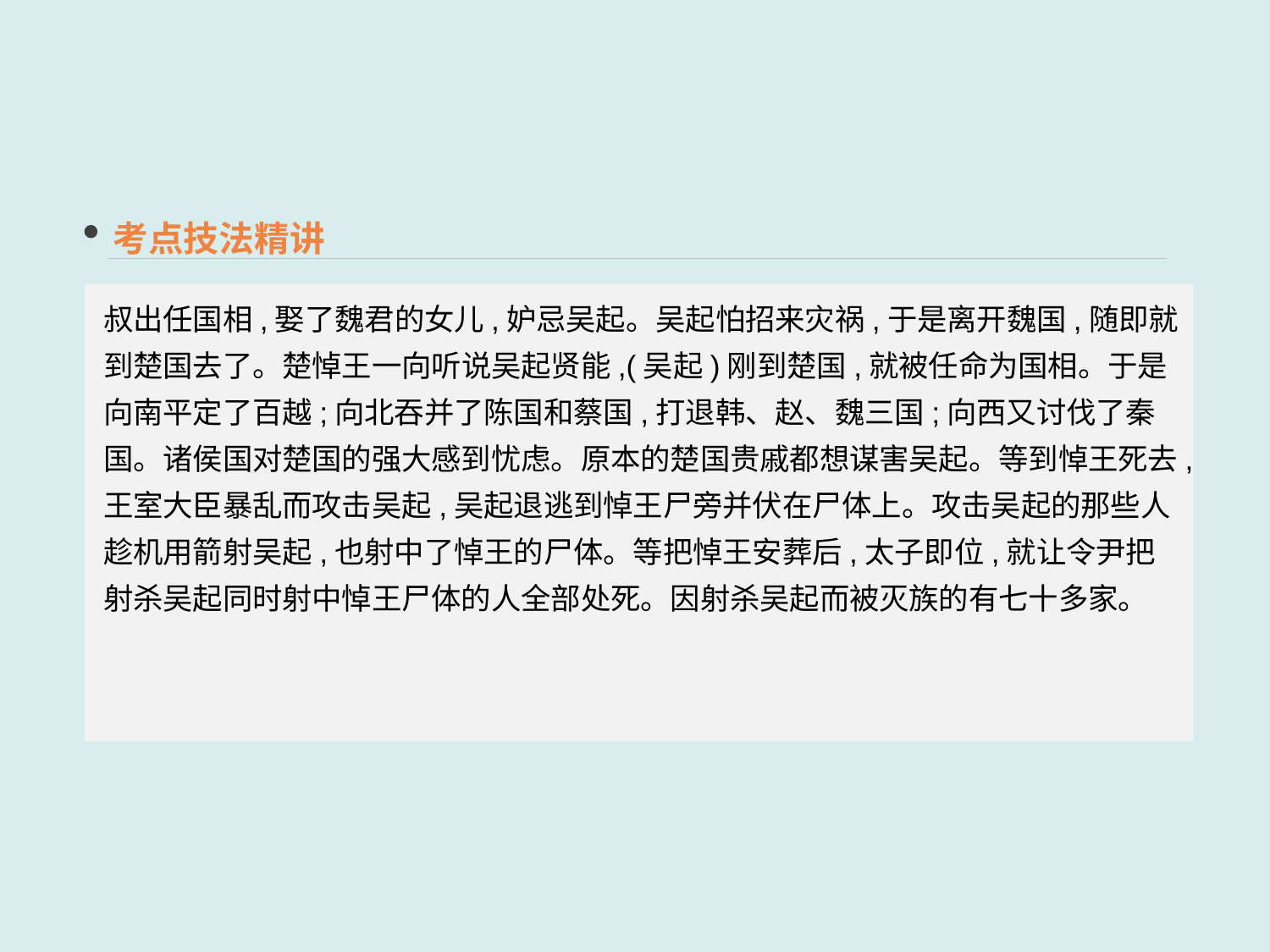

考点技法精讲

叔出任国相,娶了魏君的女儿,妒忌吴起。吴起怕招来灾祸,于是离开魏国,随即就到楚国去了。楚悼王一向听说吴起贤能,(吴起)刚到楚国,就被任命为国相。于是向南平定了百越;向北吞并了陈国和蔡国,打退韩、赵、魏三国;向西又讨伐了秦国。诸侯国对楚国的强大感到忧虑。原本的楚国贵戚都想谋害吴起。等到悼王死去,王室大臣暴乱而攻击吴起,吴起退逃到悼王尸旁并伏在尸体上。攻击吴起的那些人趁机用箭射吴起,也射中了悼王的尸体。等把悼王安葬后,太子即位,就让令尹把射杀吴起同时射中悼王尸体的人全部处死。因射杀吴起而被灭族的有七十多家。